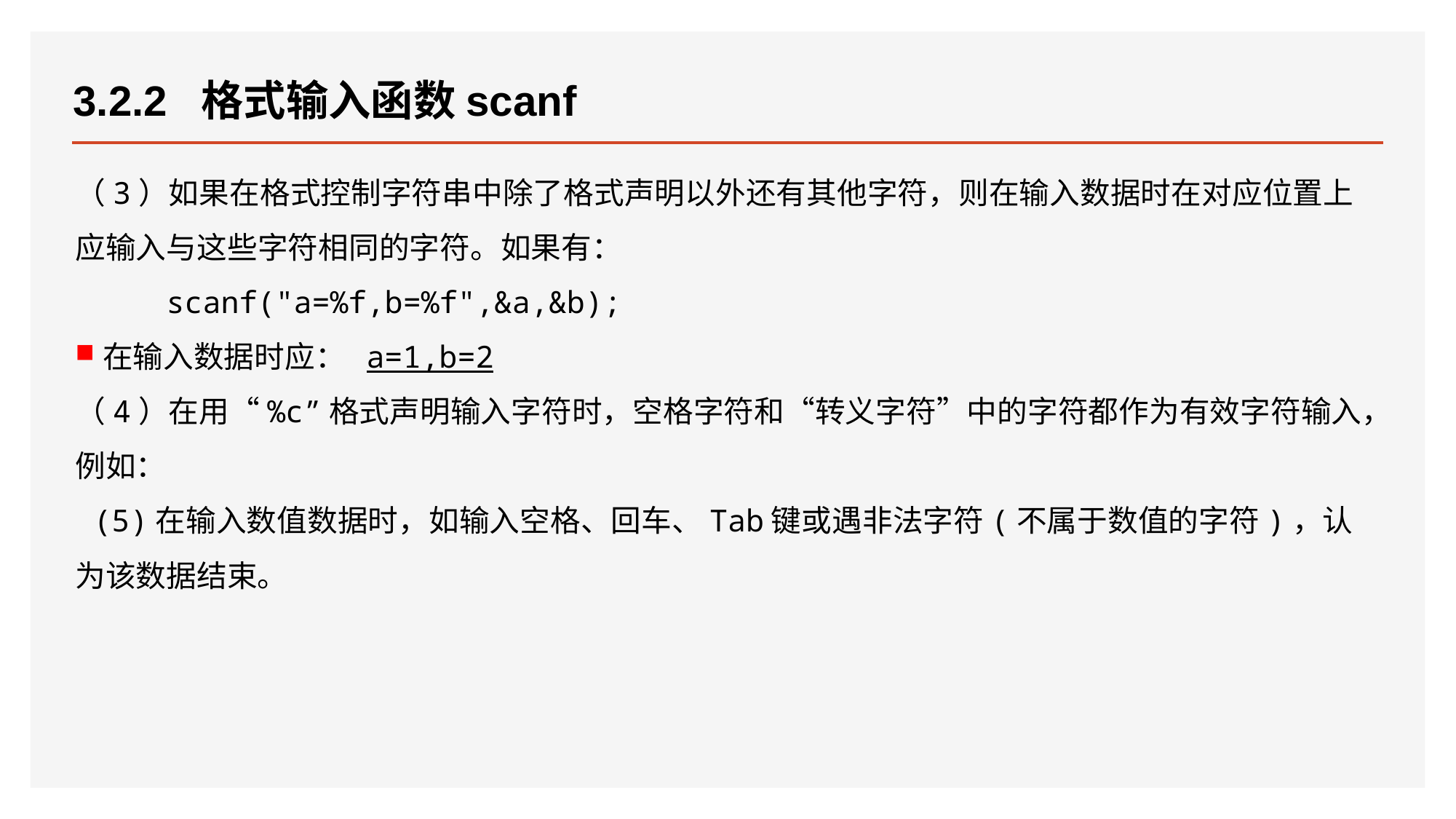

# 3.2.2  格式输入函数scanf
（3）如果在格式控制字符串中除了格式声明以外还有其他字符，则在输入数据时在对应位置上应输入与这些字符相同的字符。如果有：
     scanf("a=%f,b=%f",&a,&b);
在输入数据时应：  a=1,b=2
（4）在用“%c”格式声明输入字符时，空格字符和“转义字符”中的字符都作为有效字符输入，例如：
 (5)在输入数值数据时，如输入空格、回车、Tab键或遇非法字符(不属于数值的字符)，认为该数据结束。